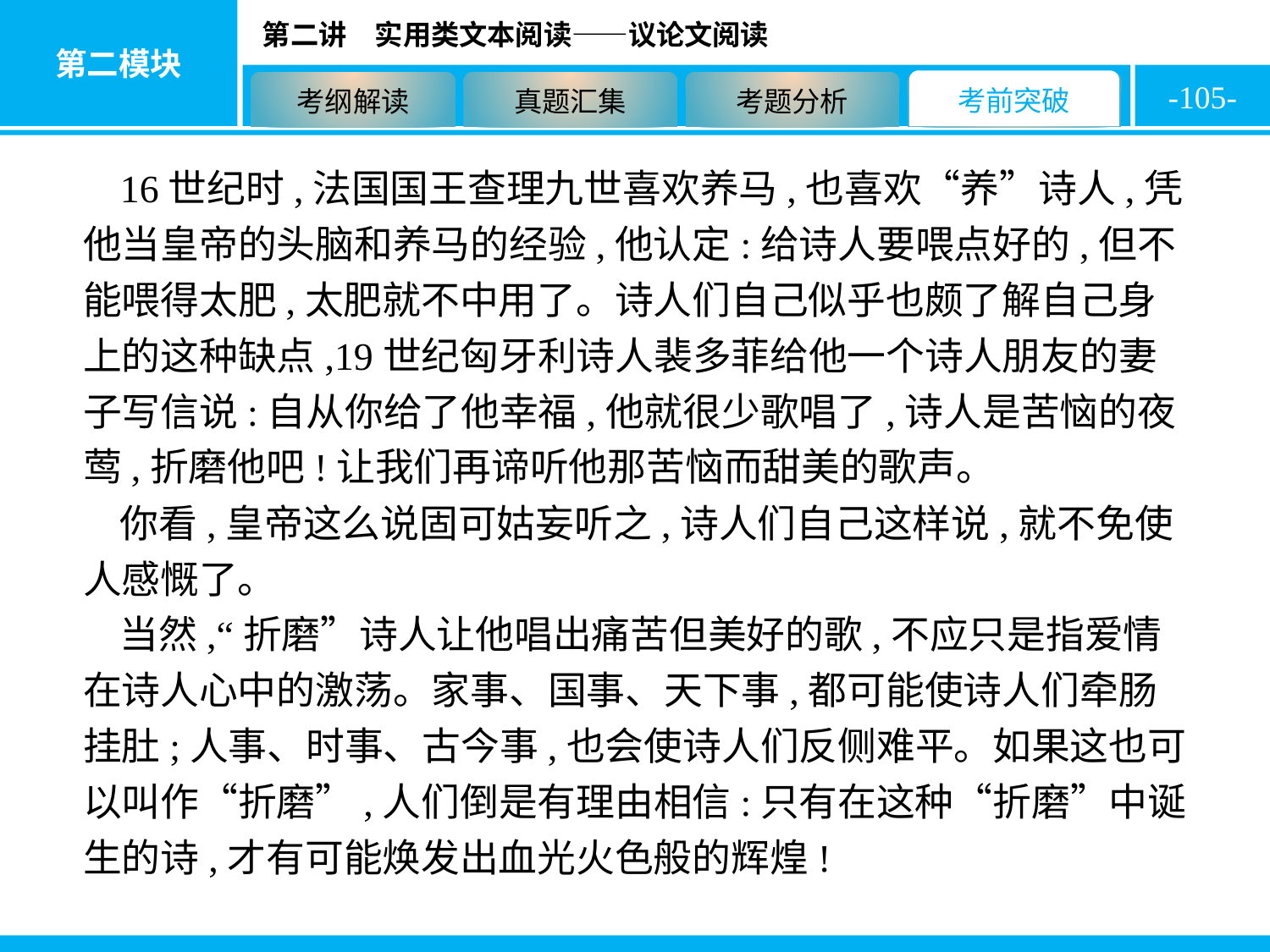

-105-
16世纪时,法国国王查理九世喜欢养马,也喜欢“养”诗人,凭他当皇帝的头脑和养马的经验,他认定:给诗人要喂点好的,但不能喂得太肥,太肥就不中用了。诗人们自己似乎也颇了解自己身上的这种缺点,19世纪匈牙利诗人裴多菲给他一个诗人朋友的妻子写信说:自从你给了他幸福,他就很少歌唱了,诗人是苦恼的夜莺,折磨他吧!让我们再谛听他那苦恼而甜美的歌声。
你看,皇帝这么说固可姑妄听之,诗人们自己这样说,就不免使人感慨了。
当然,“折磨”诗人让他唱出痛苦但美好的歌,不应只是指爱情在诗人心中的激荡。家事、国事、天下事,都可能使诗人们牵肠挂肚;人事、时事、古今事,也会使诗人们反侧难平。如果这也可以叫作“折磨”,人们倒是有理由相信:只有在这种“折磨”中诞生的诗,才有可能焕发出血光火色般的辉煌!